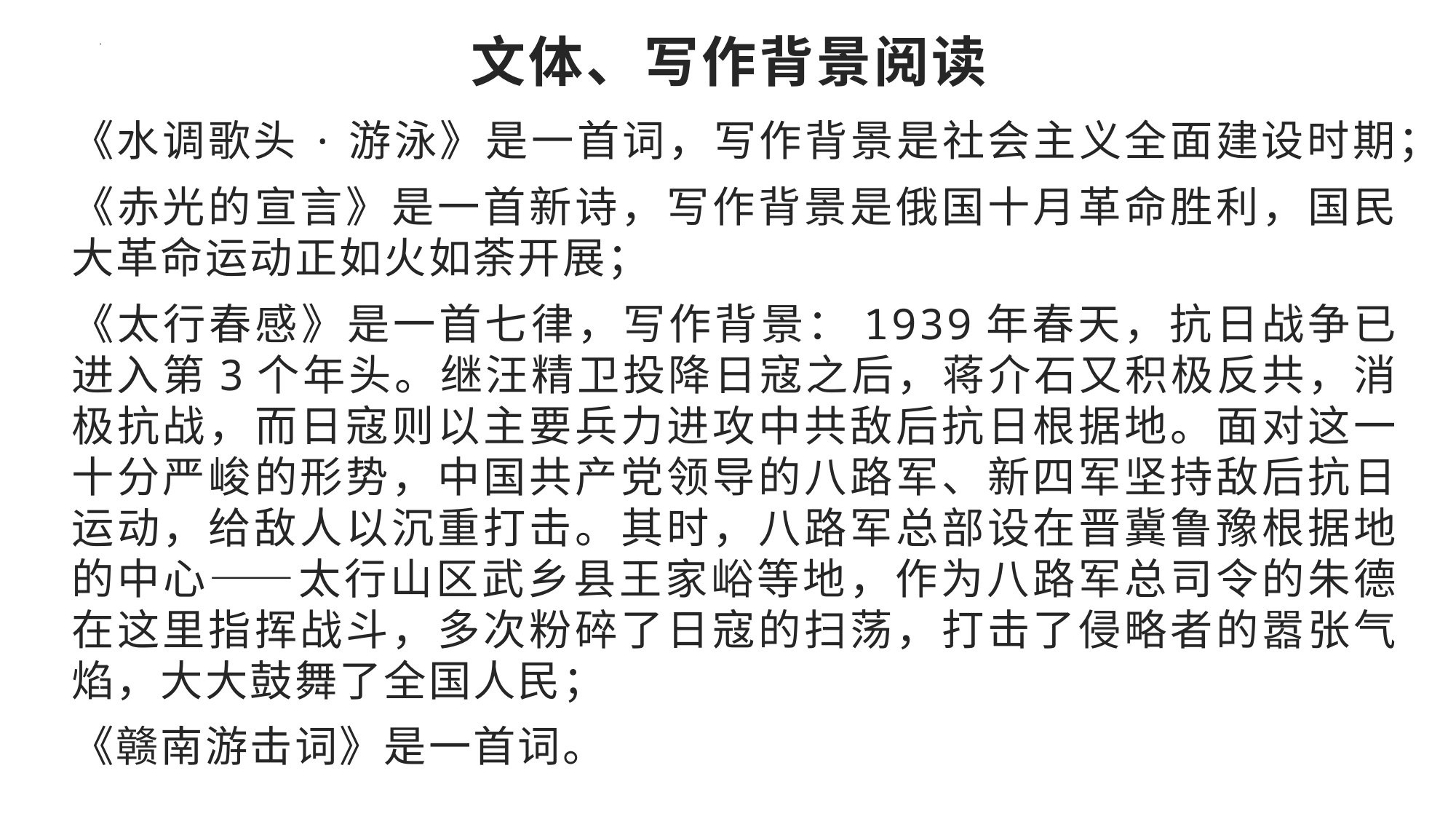

# 文体、写作背景阅读
《水调歌头·游泳》是一首词，写作背景是社会主义全面建设时期；
《赤光的宣言》是一首新诗，写作背景是俄国十月革命胜利，国民大革命运动正如火如荼开展；
《太行春感》是一首七律，写作背景：1939年春天，抗日战争已进入第3个年头。继汪精卫投降日寇之后，蒋介石又积极反共，消极抗战，而日寇则以主要兵力进攻中共敌后抗日根据地。面对这一十分严峻的形势，中国共产党领导的八路军、新四军坚持敌后抗日运动，给敌人以沉重打击。其时，八路军总部设在晋冀鲁豫根据地的中心——太行山区武乡县王家峪等地，作为八路军总司令的朱德在这里指挥战斗，多次粉碎了日寇的扫荡，打击了侵略者的嚣张气焰，大大鼓舞了全国人民；
《赣南游击词》是一首词。